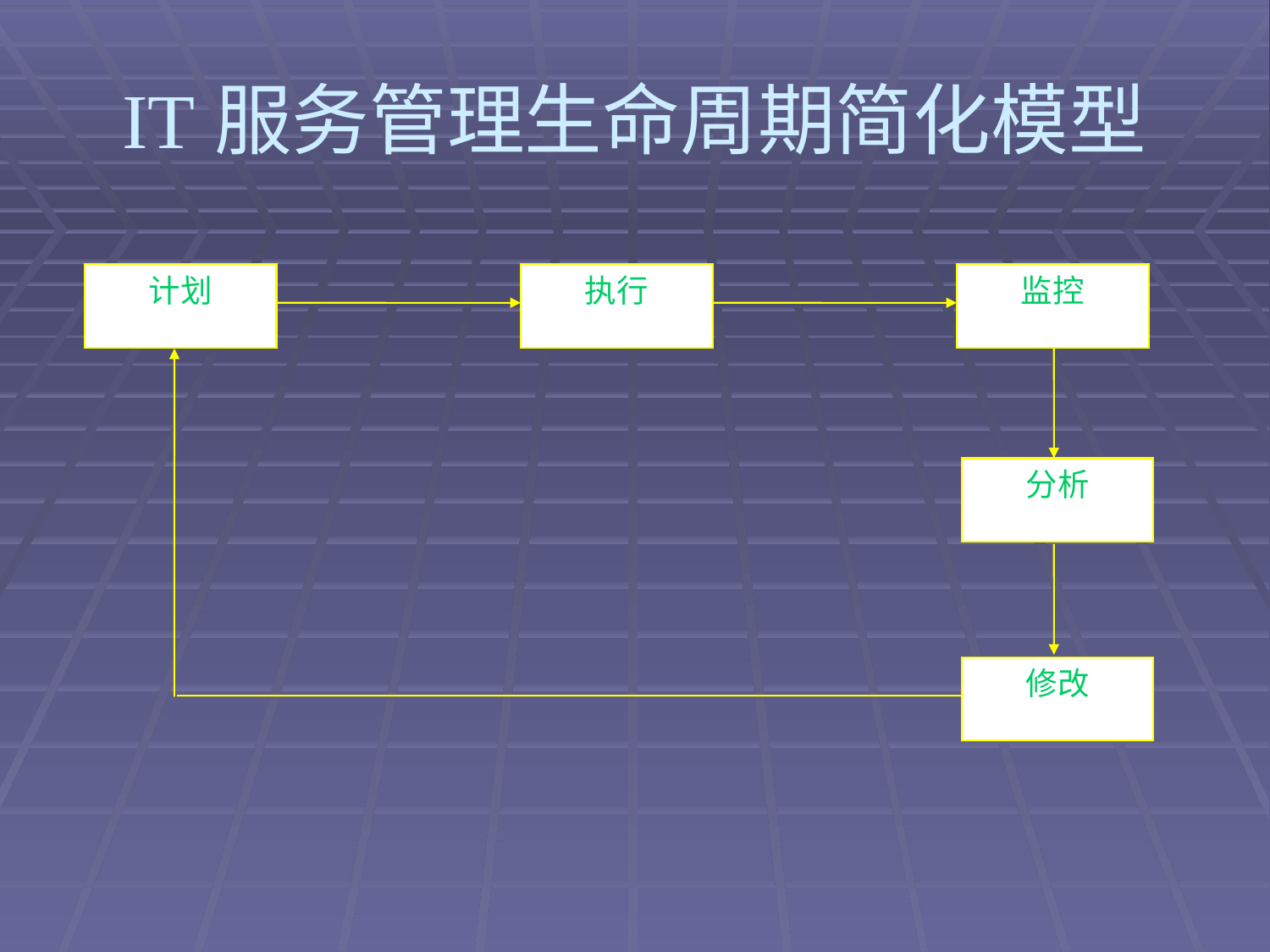

# IT服务管理生命周期简化模型
计划
执行
监控

分析

修改